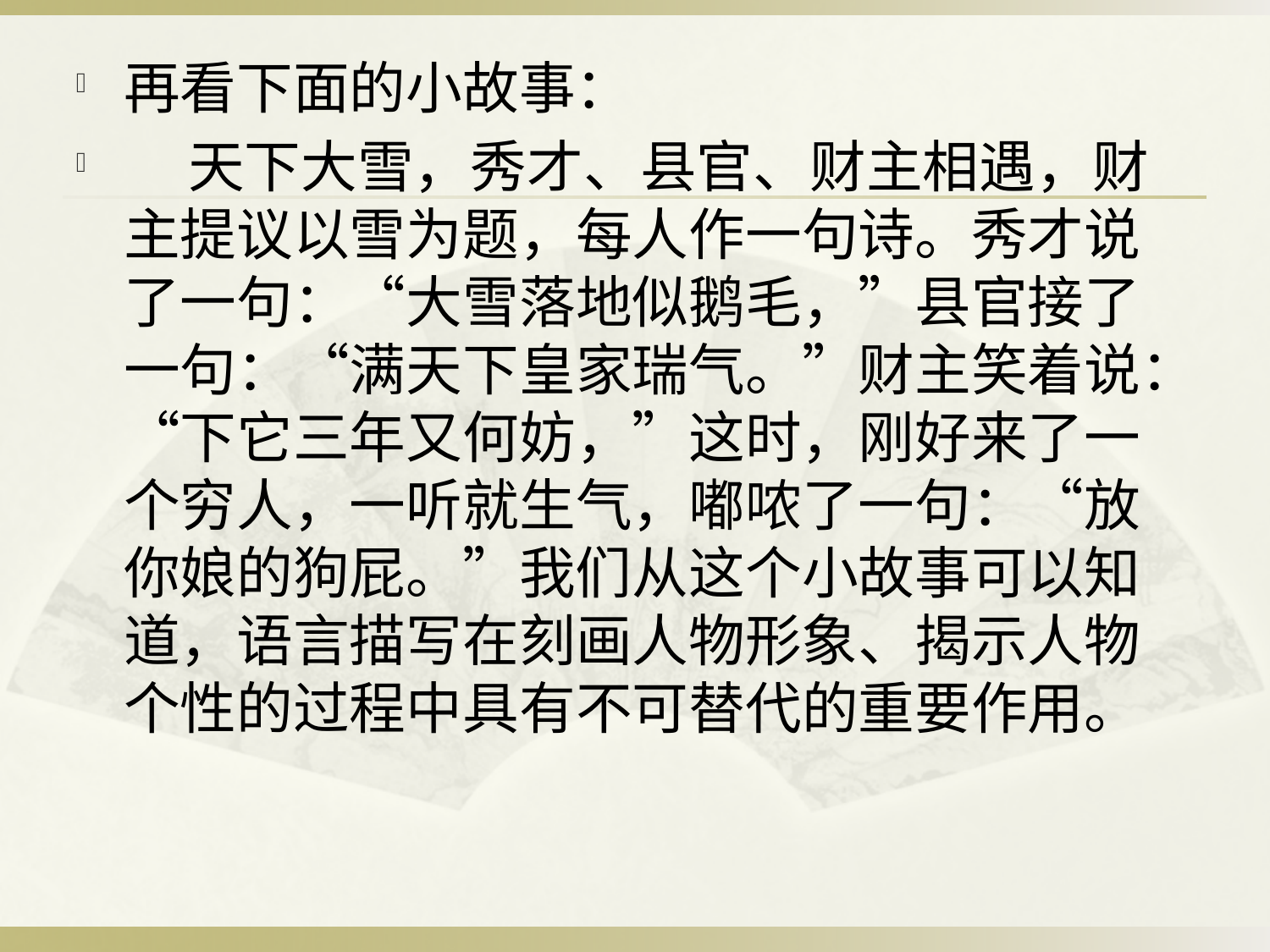

#
再看下面的小故事：
    天下大雪，秀才、县官、财主相遇，财主提议以雪为题，每人作一句诗。秀才说了一句：“大雪落地似鹅毛，”县官接了一句：“满天下皇家瑞气。”财主笑着说：“下它三年又何妨，”这时，刚好来了一个穷人，一听就生气，嘟哝了一句：“放你娘的狗屁。”我们从这个小故事可以知道，语言描写在刻画人物形象、揭示人物个性的过程中具有不可替代的重要作用。